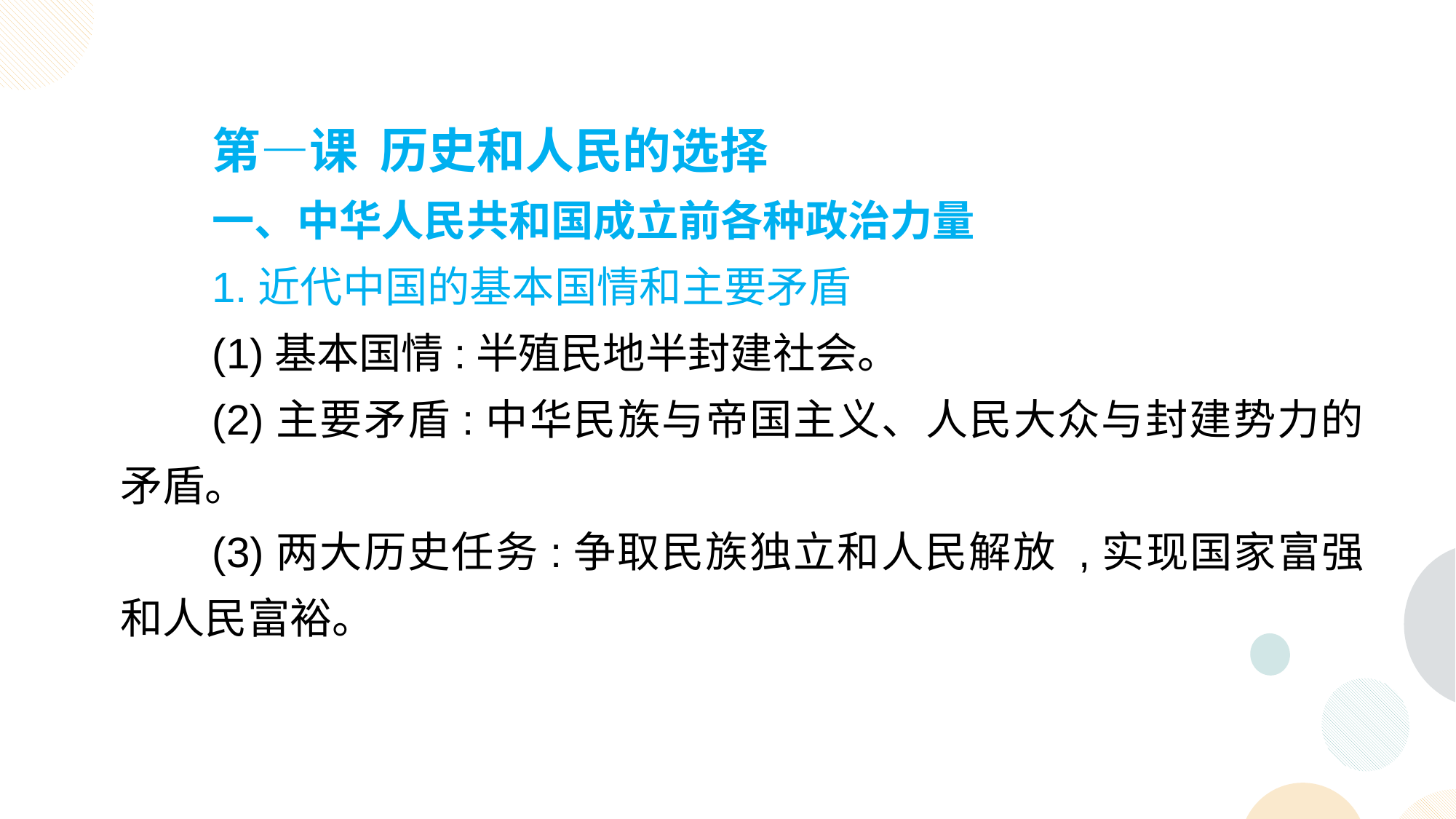

第—课  历史和人民的选择
一、中华人民共和国成立前各种政治力量
1.近代中国的基本国情和主要矛盾
(1)基本国情:半殖民地半封建社会。
(2)主要矛盾:中华民族与帝国主义、人民大众与封建势力的矛盾。
(3)两大历史任务:争取民族独立和人民解放 ,实现国家富强和人民富裕。